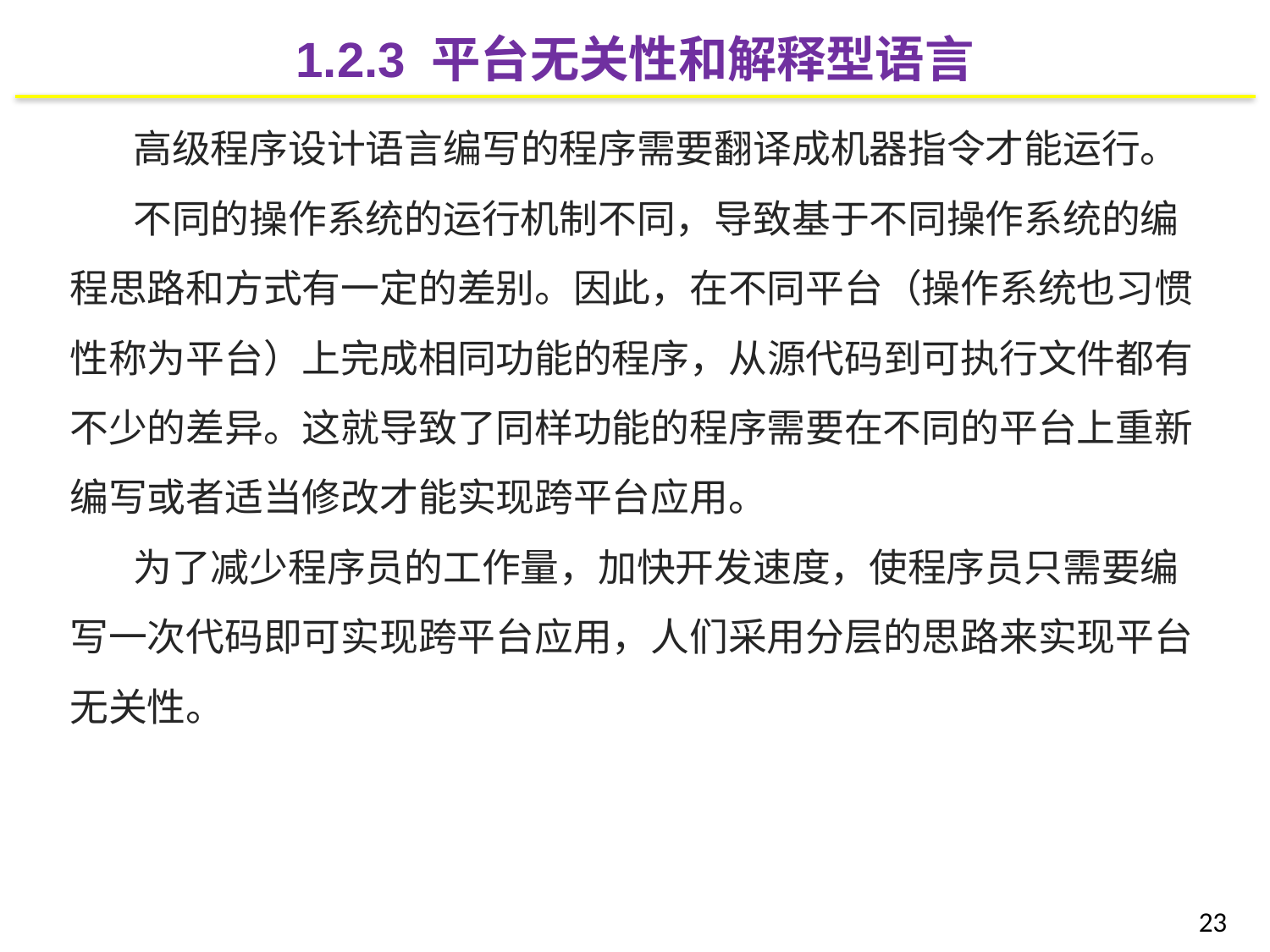

1.2.3 平台无关性和解释型语言
高级程序设计语言编写的程序需要翻译成机器指令才能运行。
不同的操作系统的运行机制不同，导致基于不同操作系统的编程思路和方式有一定的差别。因此，在不同平台（操作系统也习惯性称为平台）上完成相同功能的程序，从源代码到可执行文件都有不少的差异。这就导致了同样功能的程序需要在不同的平台上重新编写或者适当修改才能实现跨平台应用。
为了减少程序员的工作量，加快开发速度，使程序员只需要编写一次代码即可实现跨平台应用，人们采用分层的思路来实现平台无关性。

23